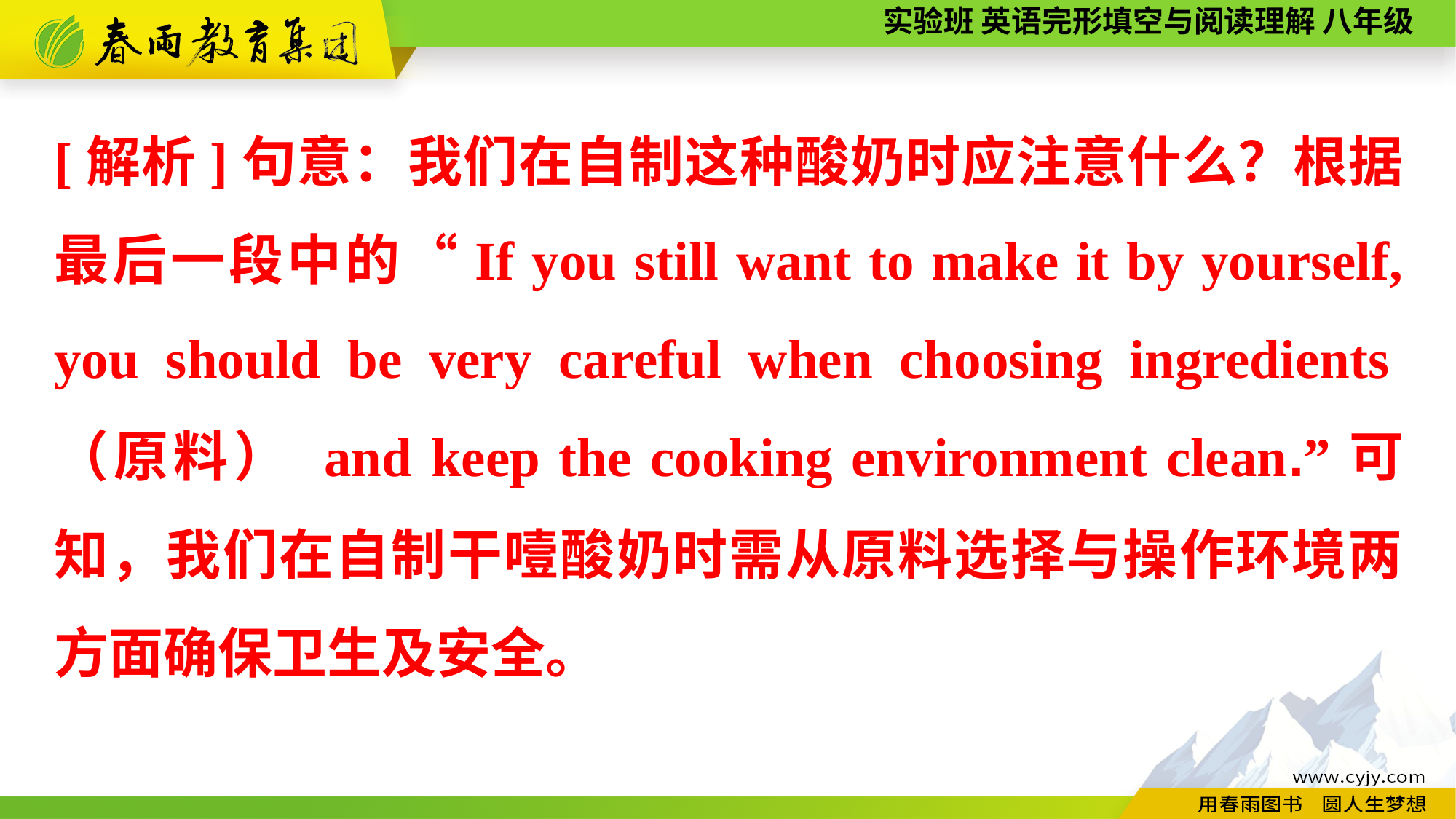

[解析]句意：我们在自制这种酸奶时应注意什么？根据最后一段中的“If you still want to make it by yourself, you should be very careful when choosing ingredients（原料） and keep the cooking environment clean.”可知，我们在自制干噎酸奶时需从原料选择与操作环境两方面确保卫生及安全。